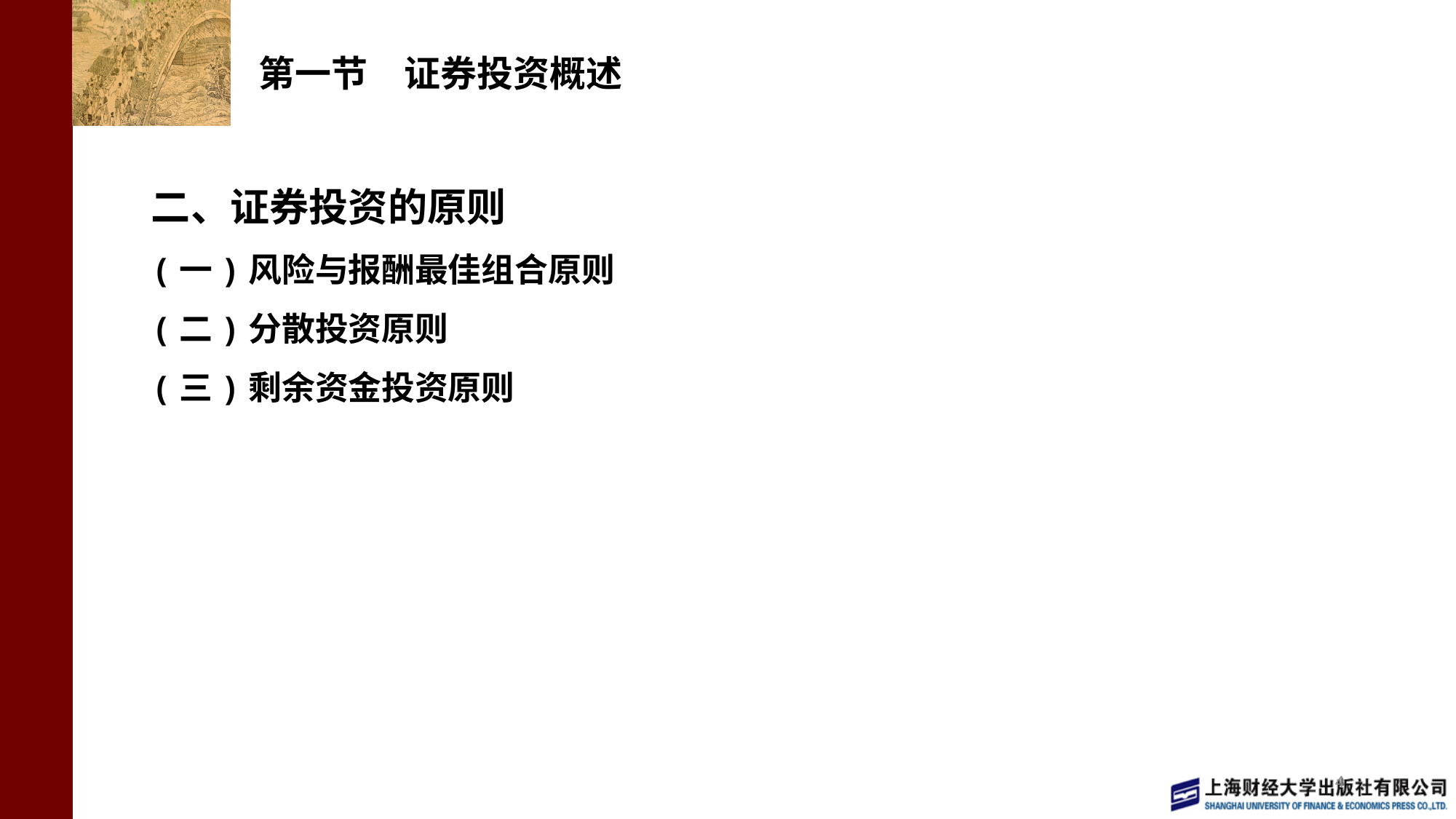

# 第一节　证券投资概述
二、证券投资的原则
(一)风险与报酬最佳组合原则
(二)分散投资原则
(三)剩余资金投资原则

4